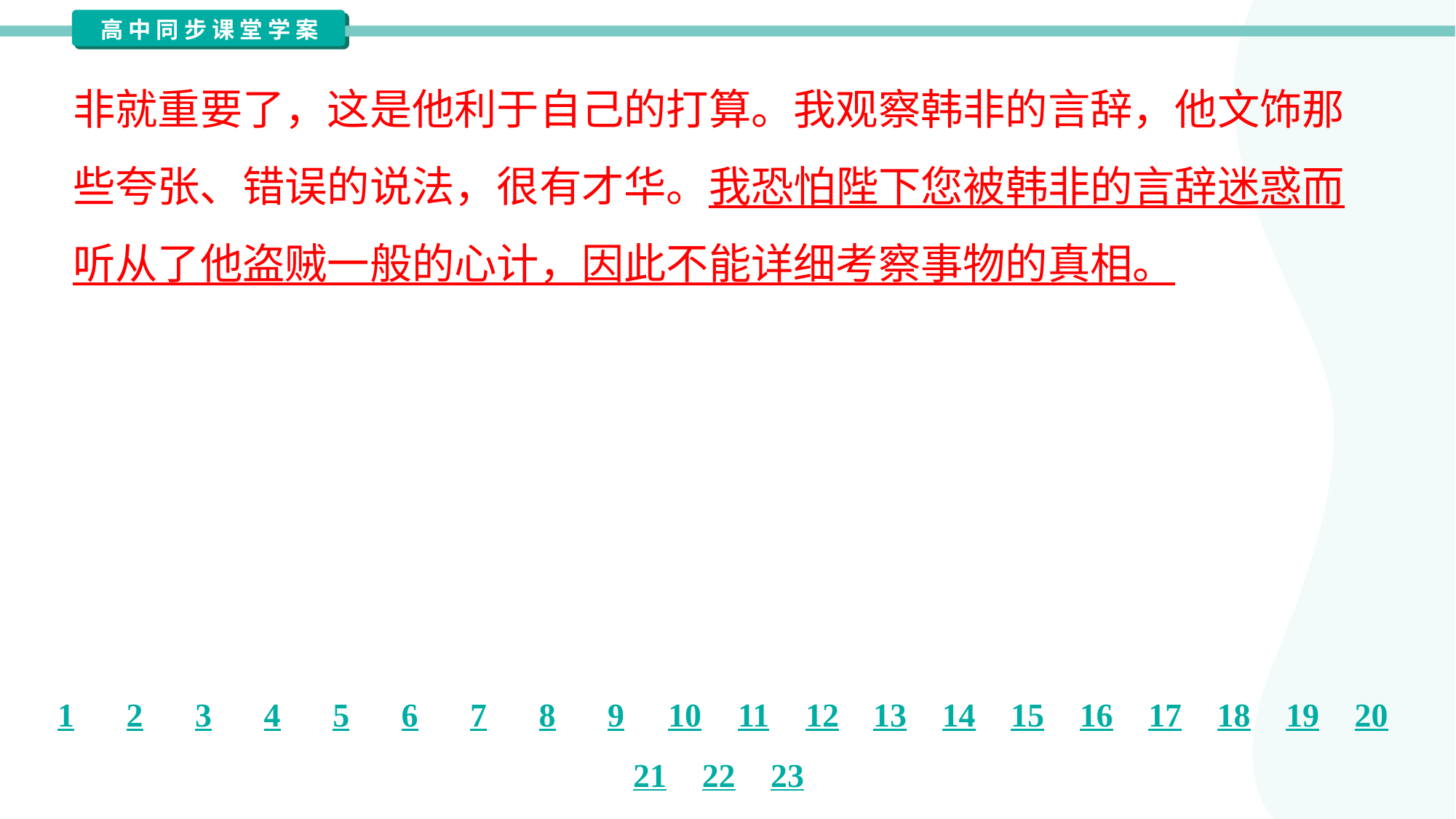

非就重要了，这是他利于自己的打算。我观察韩非的言辞，他文饰那
些夸张、错误的说法，很有才华。我恐怕陛下您被韩非的言辞迷惑而
听从了他盗贼一般的心计，因此不能详细考察事物的真相。